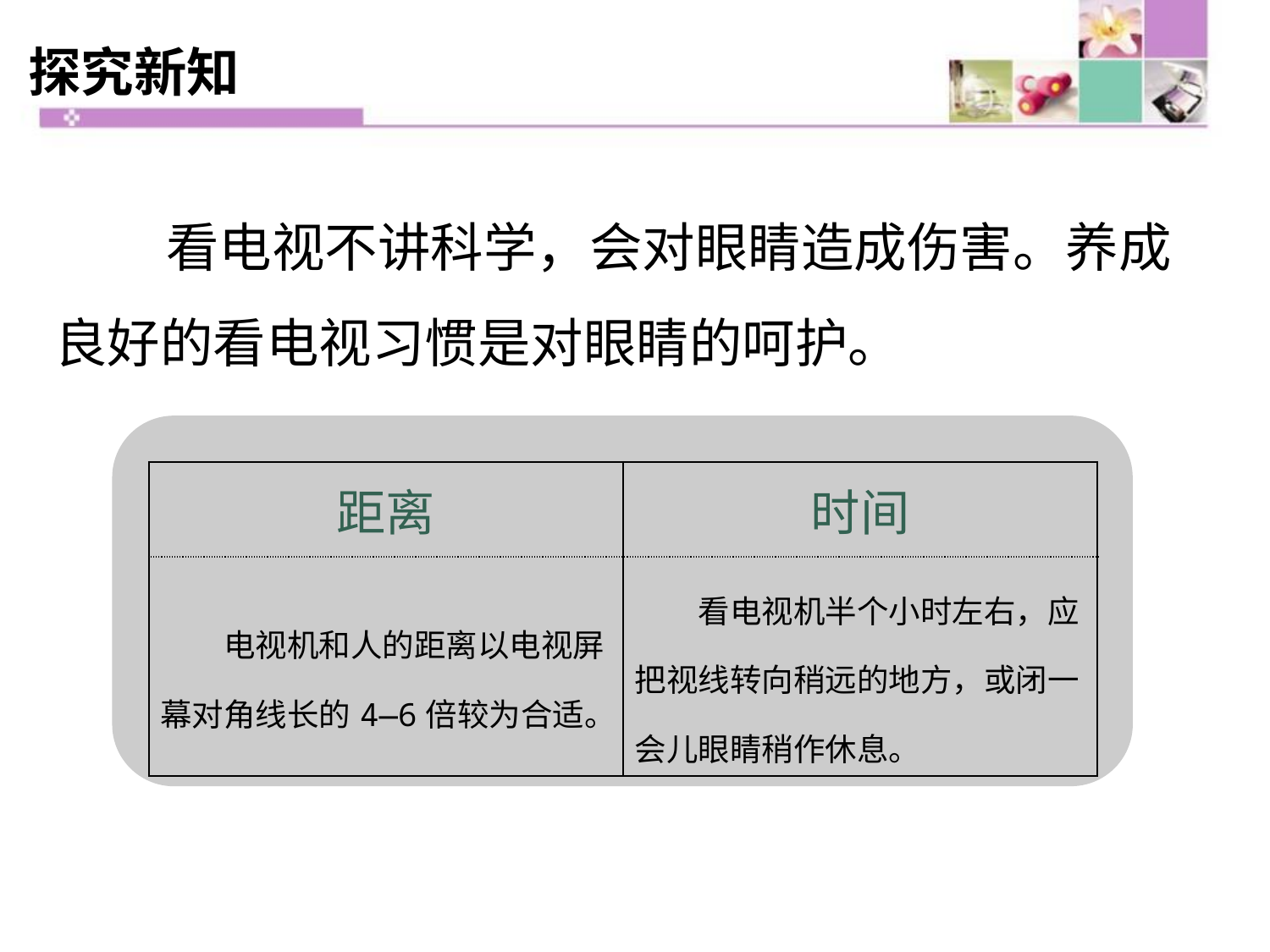

# 探究新知
看电视不讲科学，会对眼睛造成伤害。养成良好的看电视习惯是对眼睛的呵护。

| 距离 | 时间 |
| --- | --- |
| 电视机和人的距离以电视屏幕对角线长的4—6倍较为合适。 | 看电视机半个小时左右，应把视线转向稍远的地方，或闭一会儿眼睛稍作休息。 |